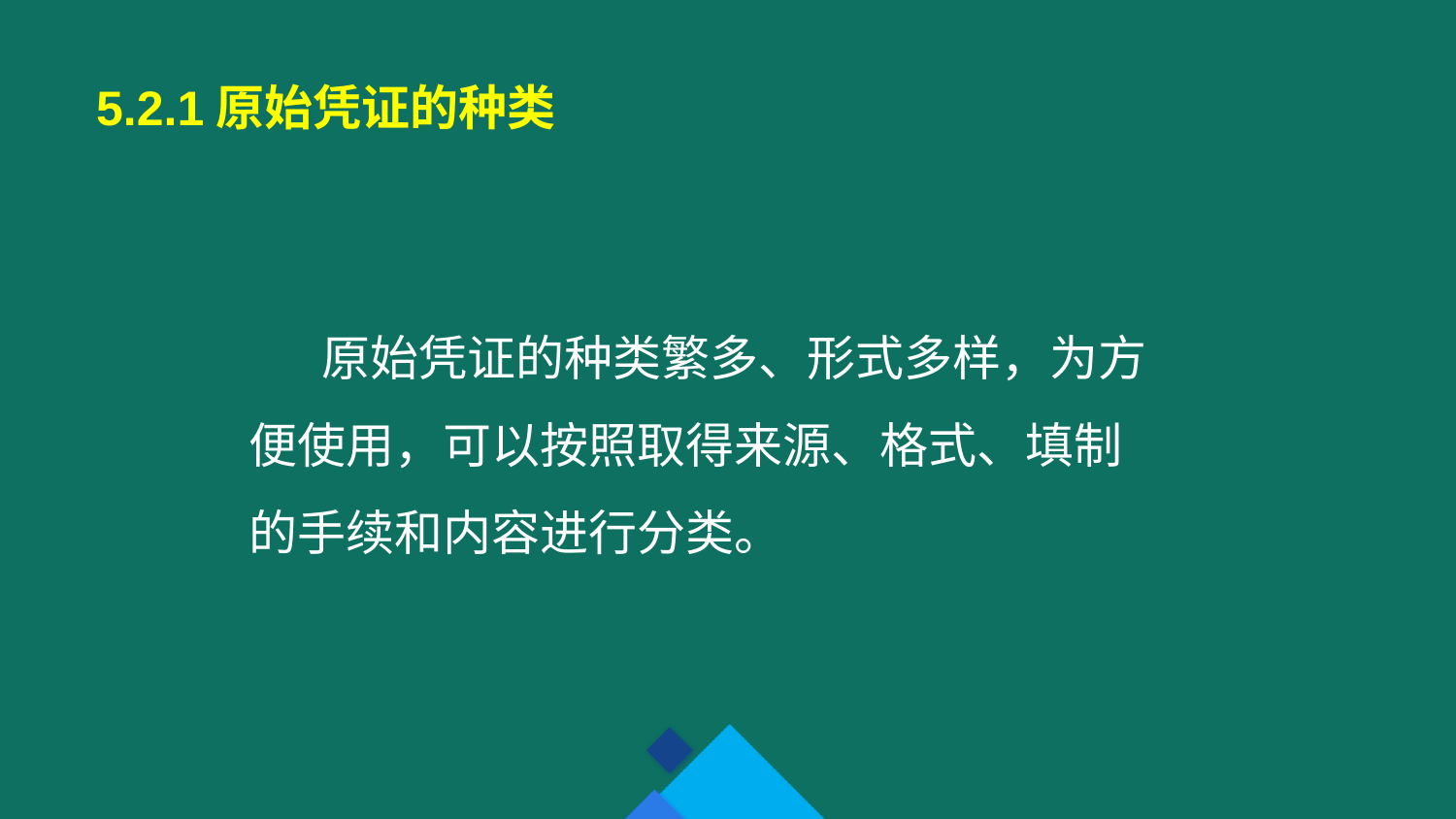

5.2.1原始凭证的种类
原始凭证的种类繁多、形式多样，为方便使用，可以按照取得来源、格式、填制的手续和内容进行分类。